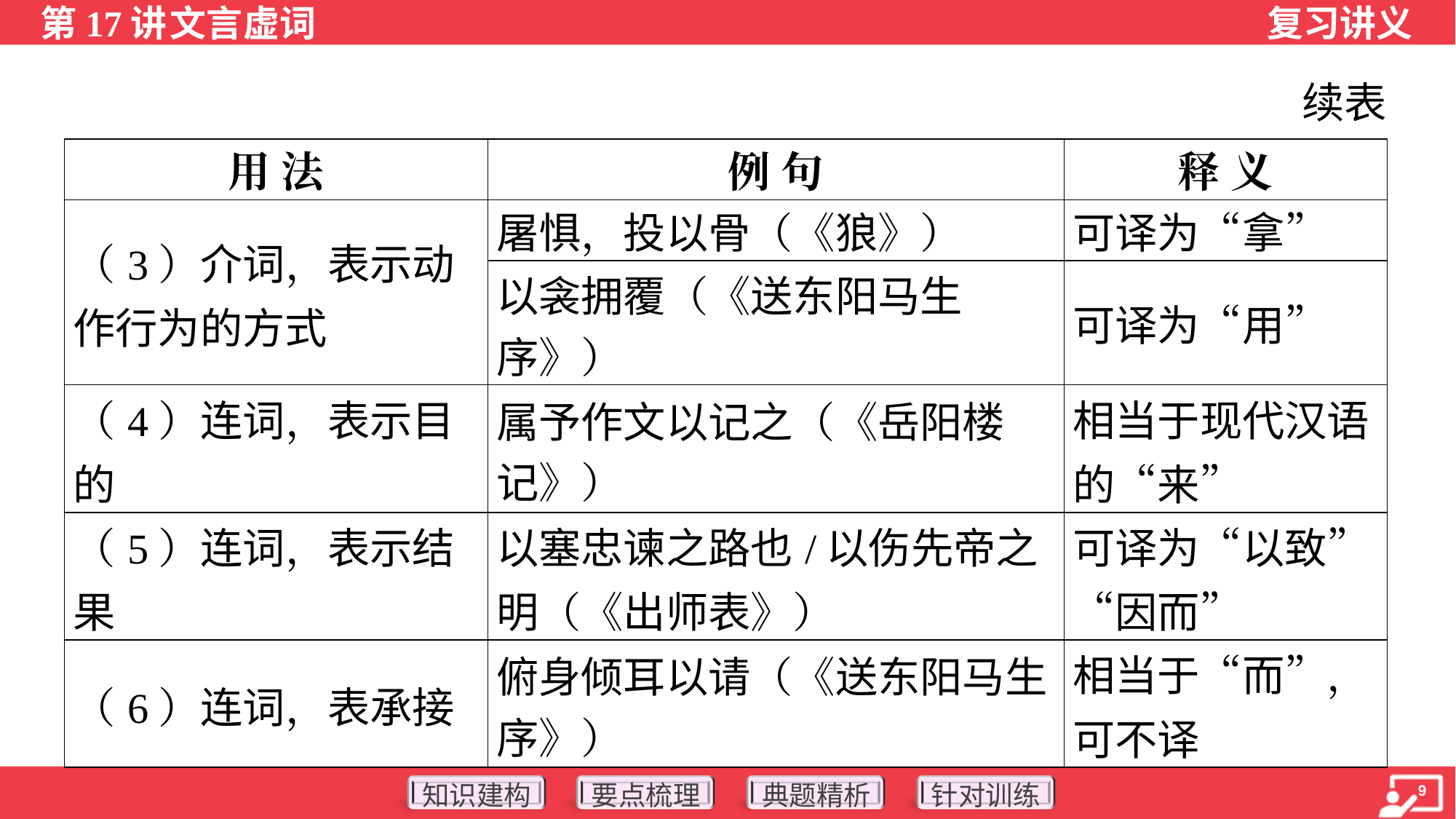

续表
| 用 法 | 例 句 | 释 义 |
| --- | --- | --- |
| （3）介词，表示动作行为的方式 | 屠惧，投以骨（《狼》） | 可译为“拿” |
|  | 以衾拥覆（《送东阳马生 序》） | 可译为“用” |
| （4）连词，表示目的 | 属予作文以记之（《岳阳楼 记》） | 相当于现代汉语的“来” |
| （5）连词，表示结果 | 以塞忠谏之路也/以伤先帝之明（《出师表》） | 可译为“以致”“因而” |
| （6）连词，表承接 | 俯身倾耳以请（《送东阳马生 序》） | 相当于“而”，可不译 |